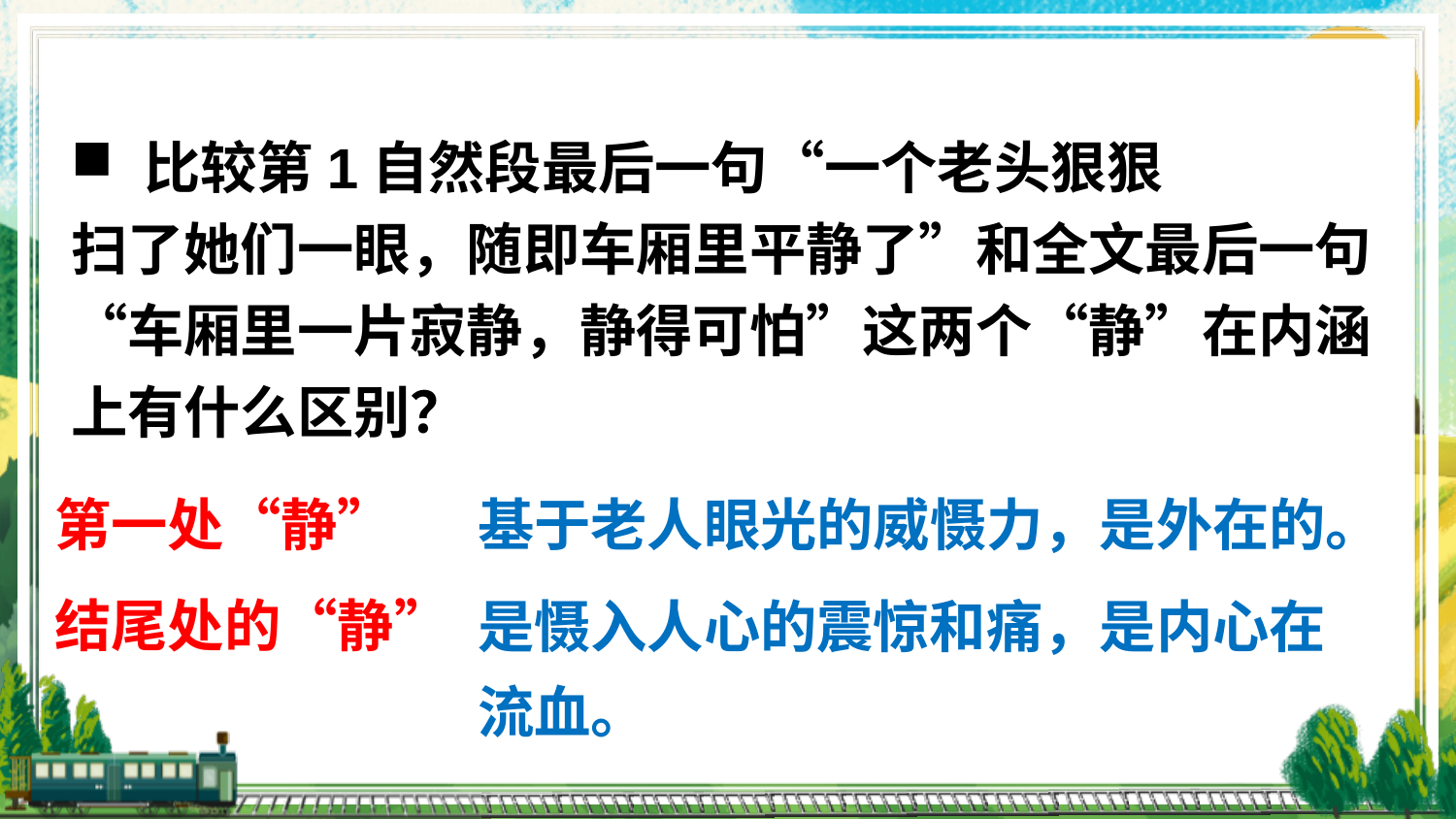

比较第1自然段最后一句“一个老头狠狠
扫了她们一眼，随即车厢里平静了”和全文最后一句“车厢里一片寂静，静得可怕”这两个“静”在内涵上有什么区别？
第一处“静”
基于老人眼光的威慑力，是外在的。
结尾处的“静”
是慑入人心的震惊和痛，是内心在流血。